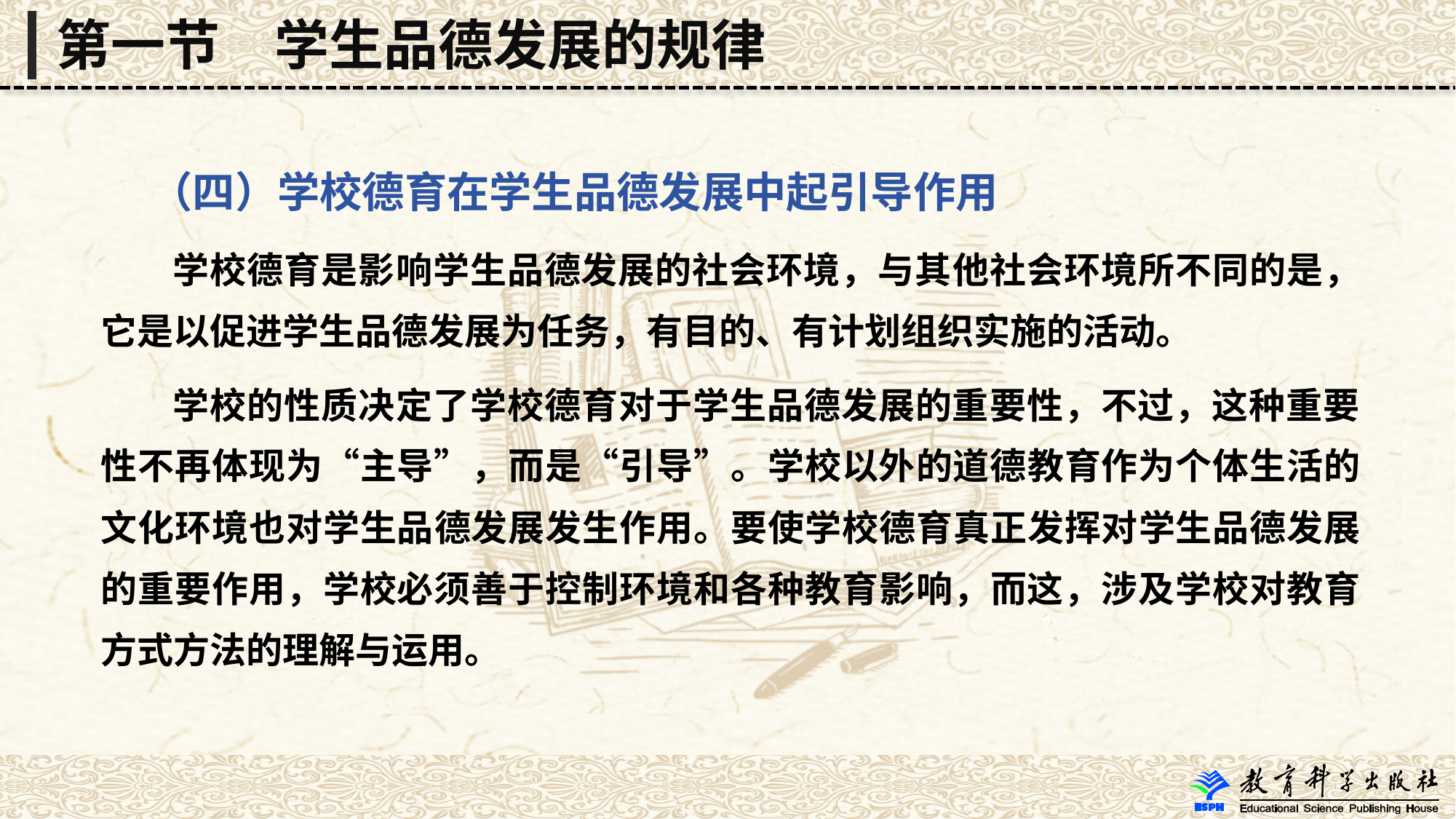

第一节　学生品德发展的规律
     （四）学校德育在学生品德发展中起引导作用

       学校德育是影响学生品德发展的社会环境，与其他社会环境所不同的是，它是以促进学生品德发展为任务，有目的、有计划组织实施的活动。

       学校的性质决定了学校德育对于学生品德发展的重要性，不过，这种重要性不再体现为“主导”，而是“引导”。学校以外的道德教育作为个体生活的文化环境也对学生品德发展发生作用。要使学校德育真正发挥对学生品德发展的重要作用，学校必须善于控制环境和各种教育影响，而这，涉及学校对教育方式方法的理解与运用。